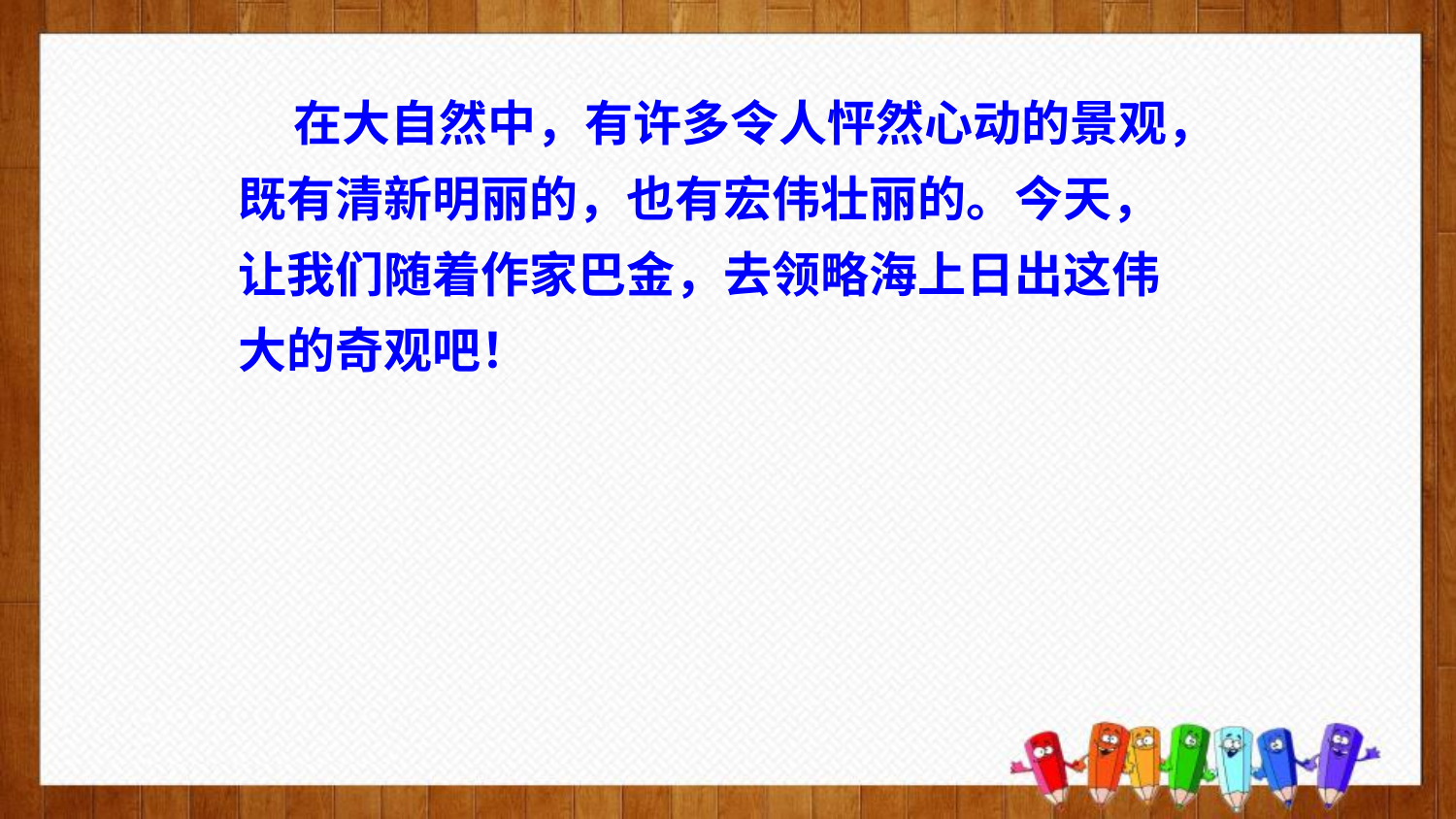

在大自然中，有许多令人怦然心动的景观，既有清新明丽的，也有宏伟壮丽的。今天，让我们随着作家巴金，去领略海上日出这伟大的奇观吧！